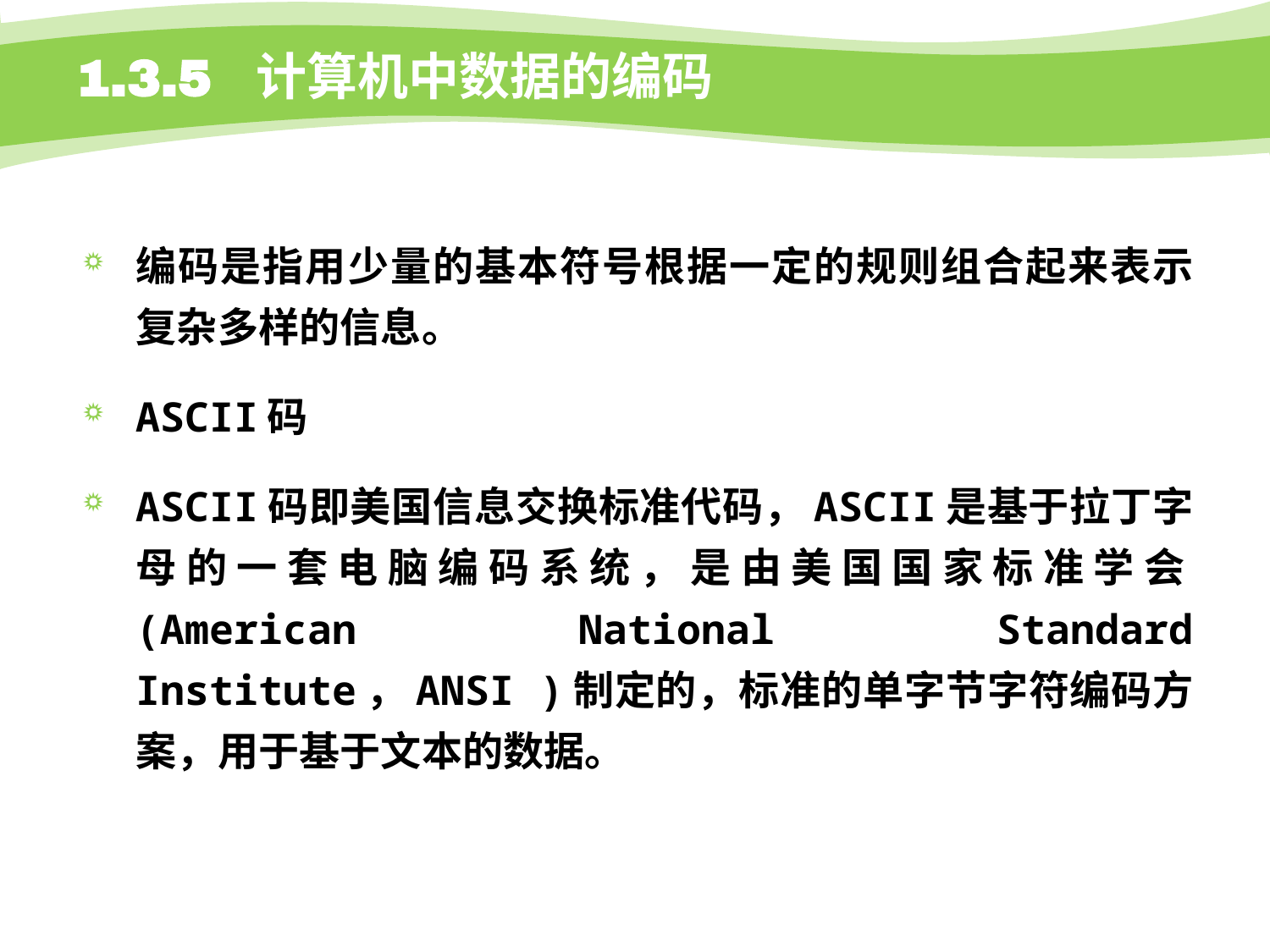

# 1.3.5  计算机中数据的编码
编码是指用少量的基本符号根据一定的规则组合起来表示复杂多样的信息。
ASCII码
ASCII码即美国信息交换标准代码，ASCII是基于拉丁字母的一套电脑编码系统，是由美国国家标准学会(American National Standard Institute，ANSI )制定的，标准的单字节字符编码方案，用于基于文本的数据。